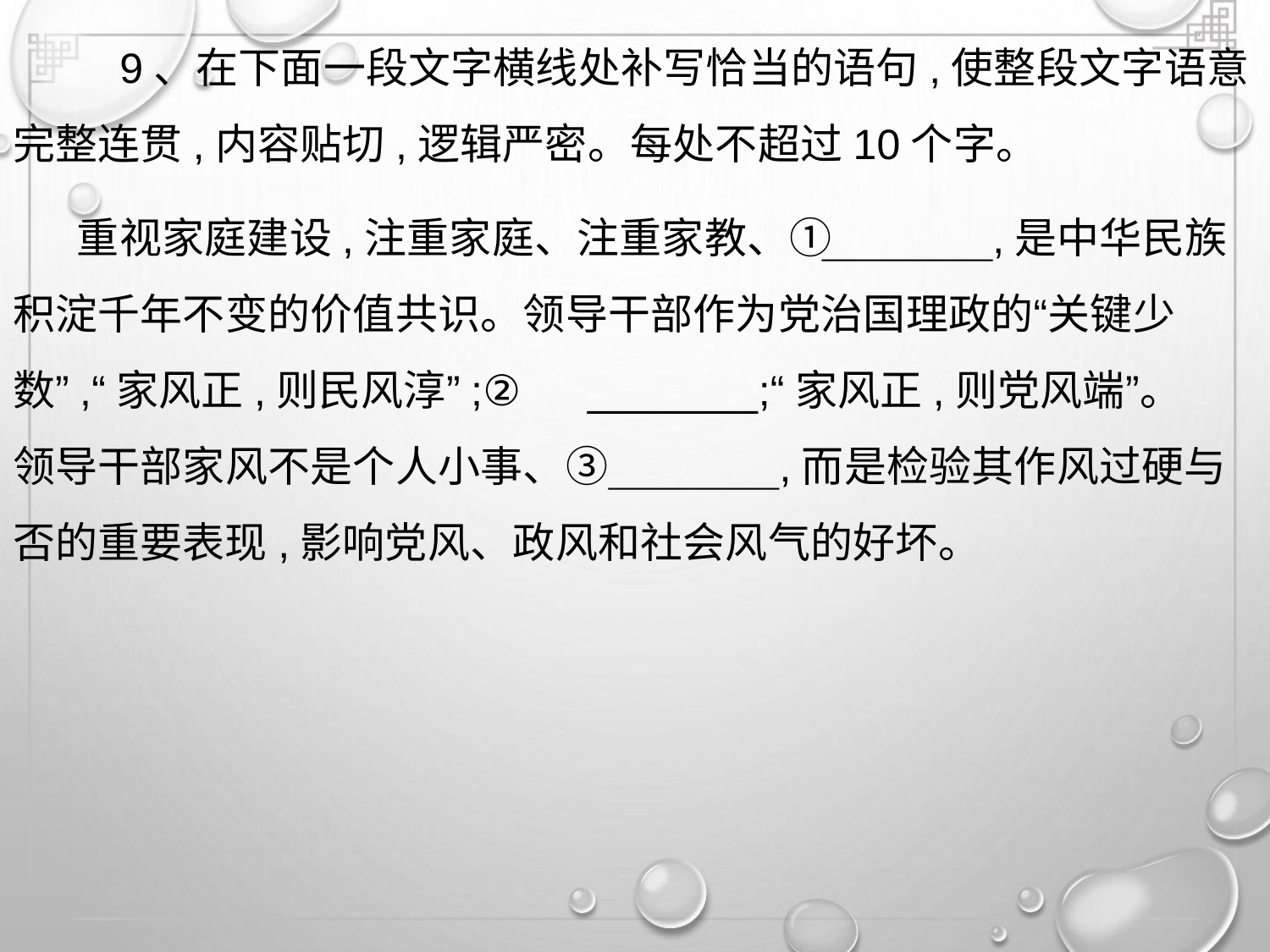

9、在下面一段文字横线处补写恰当的语句,使整段文字语意
完整连贯,内容贴切,逻辑严密。每处不超过10个字。
重视家庭建设,注重家庭、注重家教、①
,是中华民族
积淀千年不变的价值共识。领导干部作为党治国理政的“关键少
数”,“家风正,则民风淳”;②
;“家风正,则党风端”。
,而是检验其作风过硬与
领导干部家风不是个人小事、③
否的重要表现,影响党风、政风和社会风气的好坏。